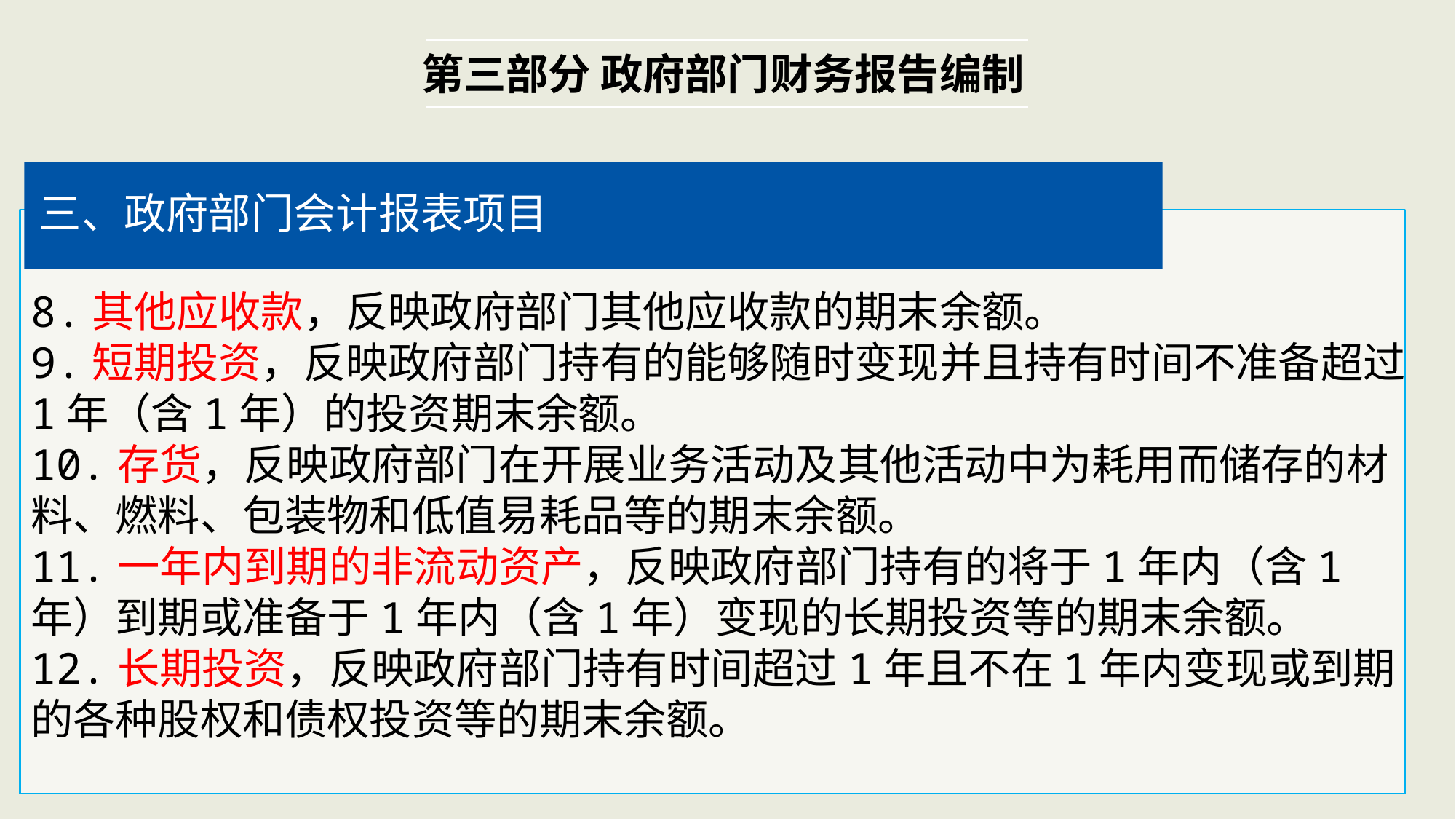

第三部分 政府部门财务报告编制

三、政府部门会计报表项目

8.其他应收款，反映政府部门其他应收款的期末余额。
9.短期投资，反映政府部门持有的能够随时变现并且持有时间不准备超过1年（含1年）的投资期末余额。
10.存货，反映政府部门在开展业务活动及其他活动中为耗用而储存的材料、燃料、包装物和低值易耗品等的期末余额。
11.一年内到期的非流动资产，反映政府部门持有的将于1年内（含1年）到期或准备于1年内（含1年）变现的长期投资等的期末余额。
12.长期投资，反映政府部门持有时间超过1年且不在1年内变现或到期的各种股权和债权投资等的期末余额。
51